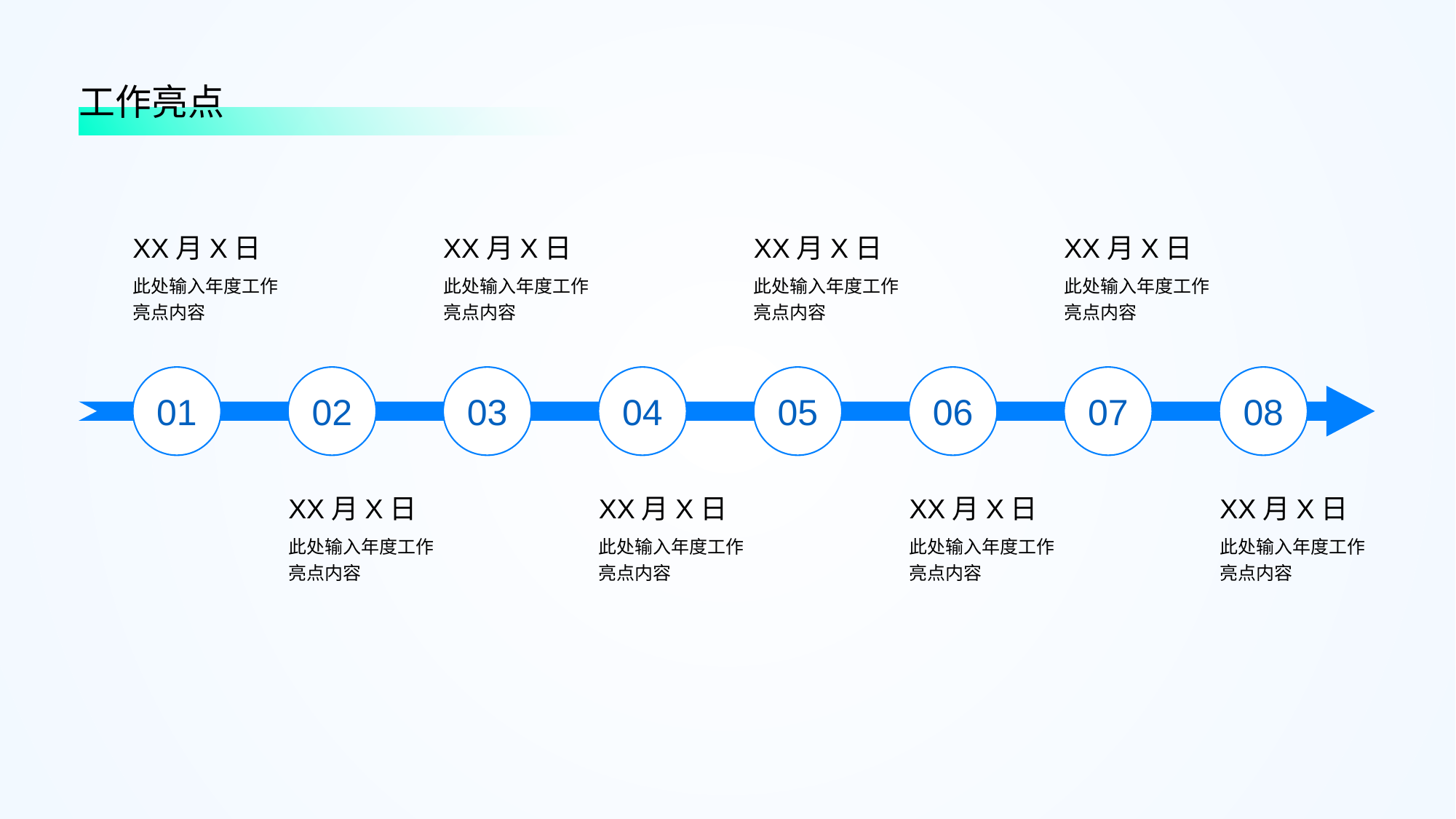

工作亮点

XX月X日
XX月X日
XX月X日
XX月X日
此处输入年度工作亮点内容
此处输入年度工作亮点内容
此处输入年度工作亮点内容
此处输入年度工作亮点内容

01
02
03
04
05
06
07
08
XX月X日
XX月X日
XX月X日
XX月X日
此处输入年度工作亮点内容
此处输入年度工作亮点内容
此处输入年度工作亮点内容
此处输入年度工作亮点内容